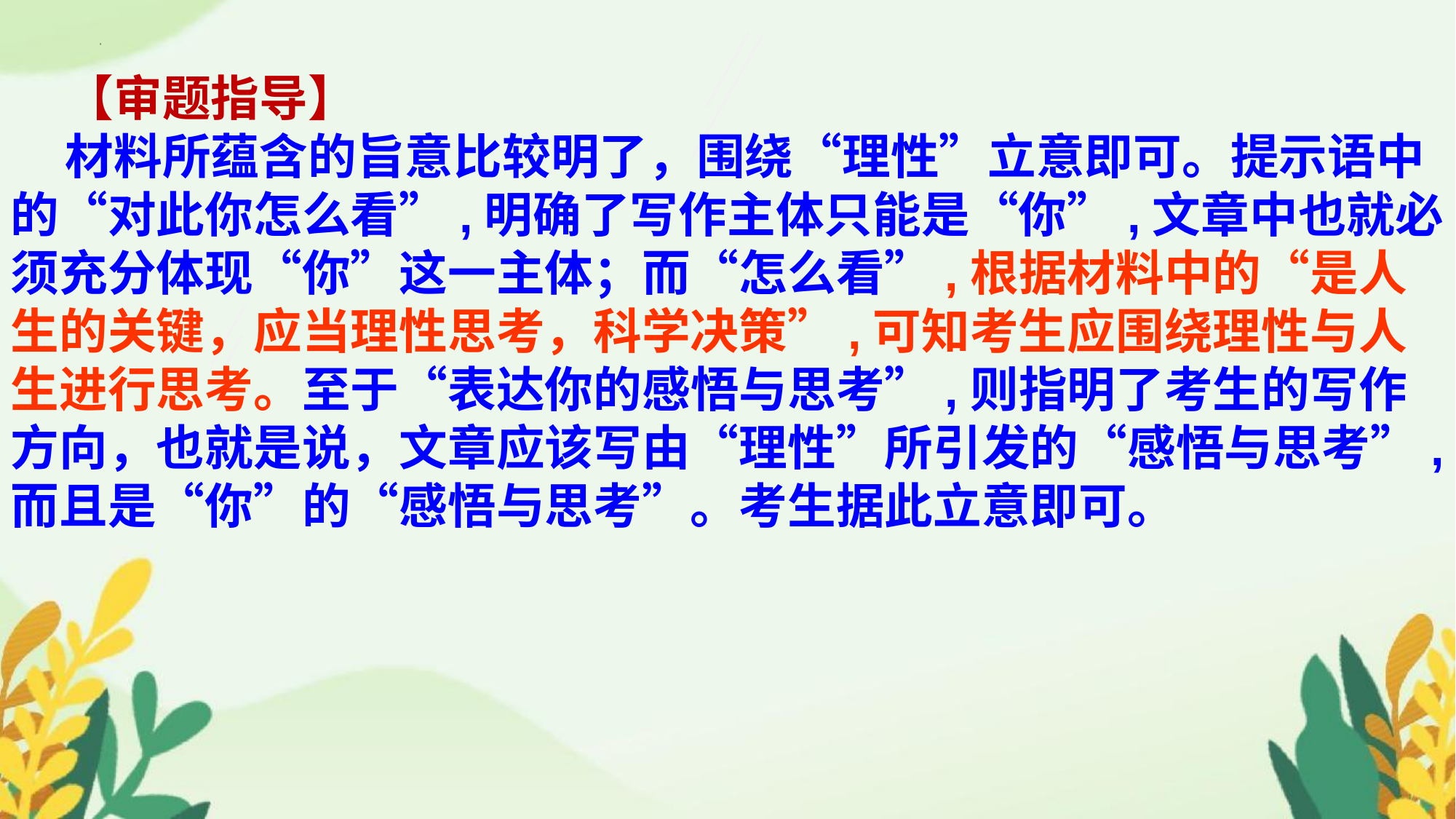

【审题指导】
材料所蕴含的旨意比较明了，围绕“理性”立意即可。提示语中的“对此你怎么看”,明确了写作主体只能是“你”,文章中也就必须充分体现“你”这一主体；而“怎么看”,根据材料中的“是人生的关键，应当理性思考，科学决策”,可知考生应围绕理性与人生进行思考。至于“表达你的感悟与思考”,则指明了考生的写作方向，也就是说，文章应该写由“理性”所引发的“感悟与思考”,而且是“你”的“感悟与思考”。考生据此立意即可。